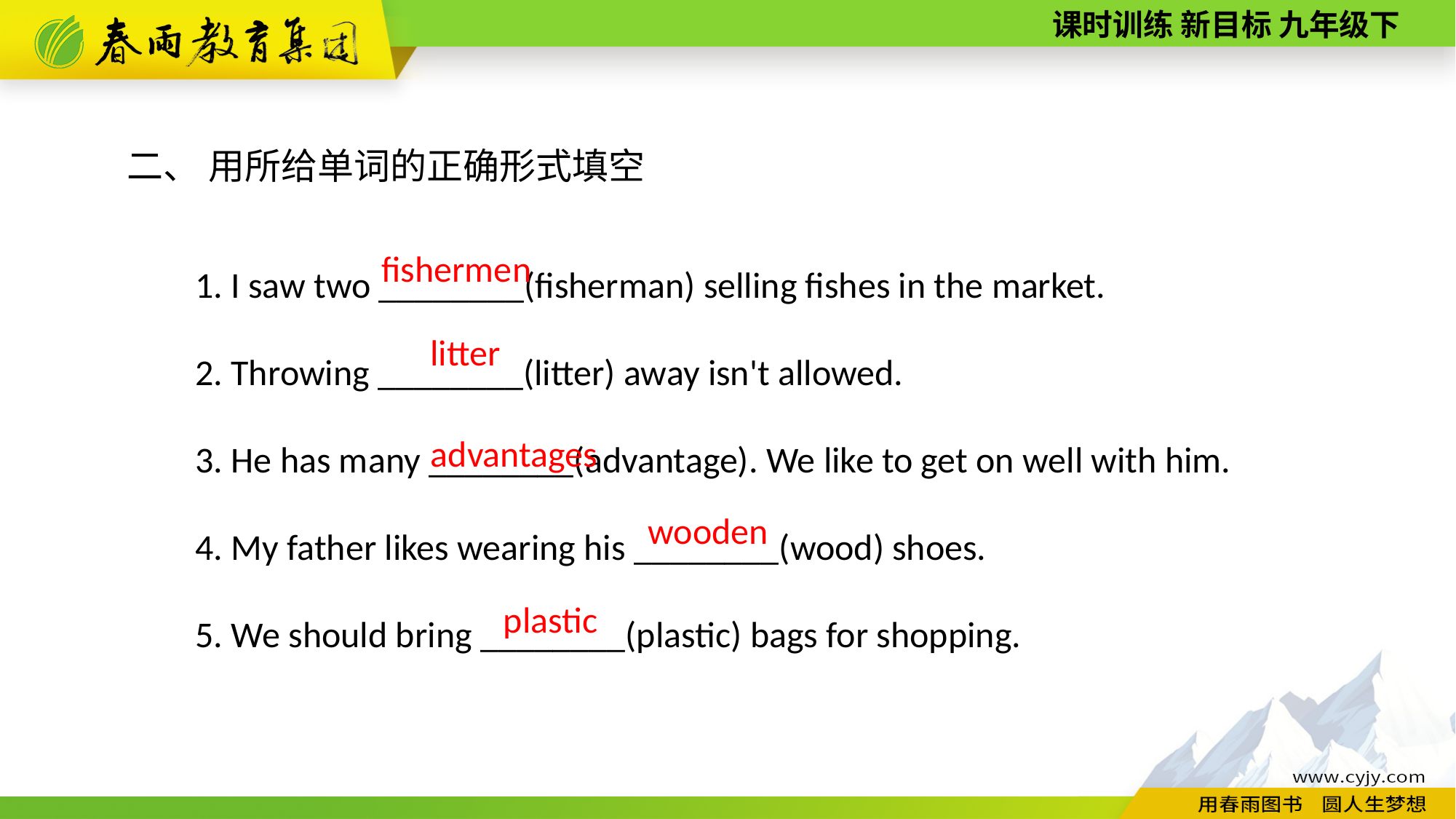

二、 用所给单词的正确形式填空
1. I saw two ________(fisherman) selling fishes in the market.
2. Throwing ________(litter) away isn't allowed.
3. He has many ________(advantage). We like to get on well with him.
4. My father likes wearing his ________(wood) shoes.
5. We should bring ________(plastic) bags for shopping.
fishermen
litter
advantages
wooden
plastic